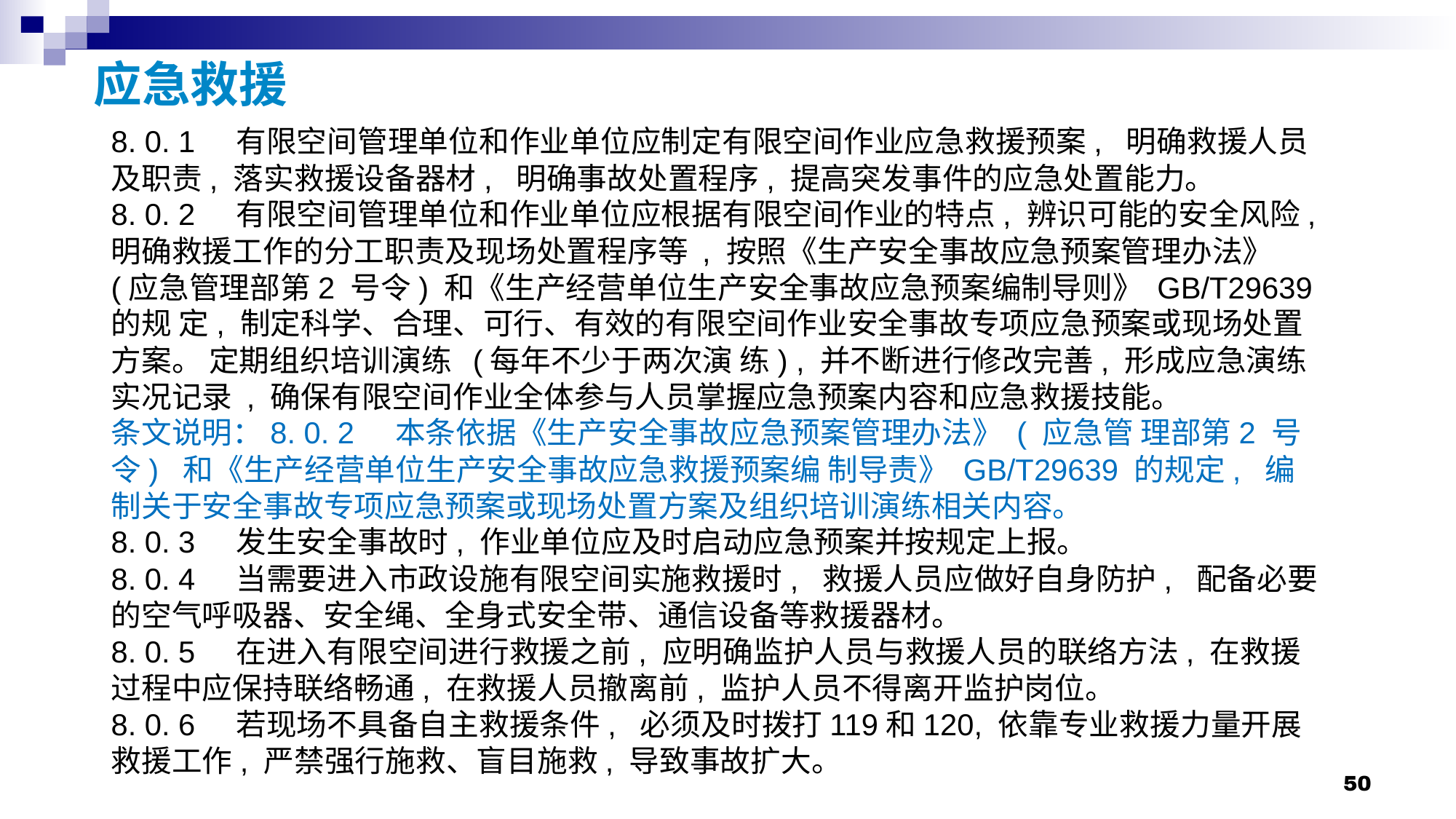

# 应急救援
8. 0. 1    有限空间管理单位和作业单位应制定有限空间作业应急救援预案,  明确救援人员及职责, 落实救援设备器材,  明确事故处置程序, 提高突发事件的应急处置能力。
8. 0. 2    有限空间管理单位和作业单位应根据有限空间作业的特点, 辨识可能的安全风险, 明确救援工作的分工职责及现场处置程序等 , 按照《生产安全事故应急预案管理办法》 (应急管理部第2 号令) 和《生产经营单位生产安全事故应急预案编制导则》 GB/T29639 的规 定, 制定科学、合理、可行、有效的有限空间作业安全事故专项应急预案或现场处置方案。 定期组织培训演练  (每年不少于两次演 练) , 并不断进行修改完善, 形成应急演练实况记录 , 确保有限空间作业全体参与人员掌握应急预案内容和应急救援技能。
条文说明：8. 0. 2    本条依据《生产安全事故应急预案管理办法》 ( 应急管 理部第2 号令)  和《生产经营单位生产安全事故应急救援预案编 制导责》 GB/T29639 的规定,  编制关于安全事故专项应急预案或现场处置方案及组织培训演练相关内容。
8. 0. 3    发生安全事故时, 作业单位应及时启动应急预案并按规定上报。
8. 0. 4    当需要进入市政设施有限空间实施救援时,  救援人员应做好自身防护,  配备必要的空气呼吸器、安全绳、全身式安全带、通信设备等救援器材。
8. 0. 5    在进入有限空间进行救援之前, 应明确监护人员与救援人员的联络方法, 在救援过程中应保持联络畅通, 在救援人员撤离前, 监护人员不得离开监护岗位。
8. 0. 6    若现场不具备自主救援条件,  必须及时拨打119和120, 依靠专业救援力量开展救援工作, 严禁强行施救、盲目施救, 导致事故扩大。
50